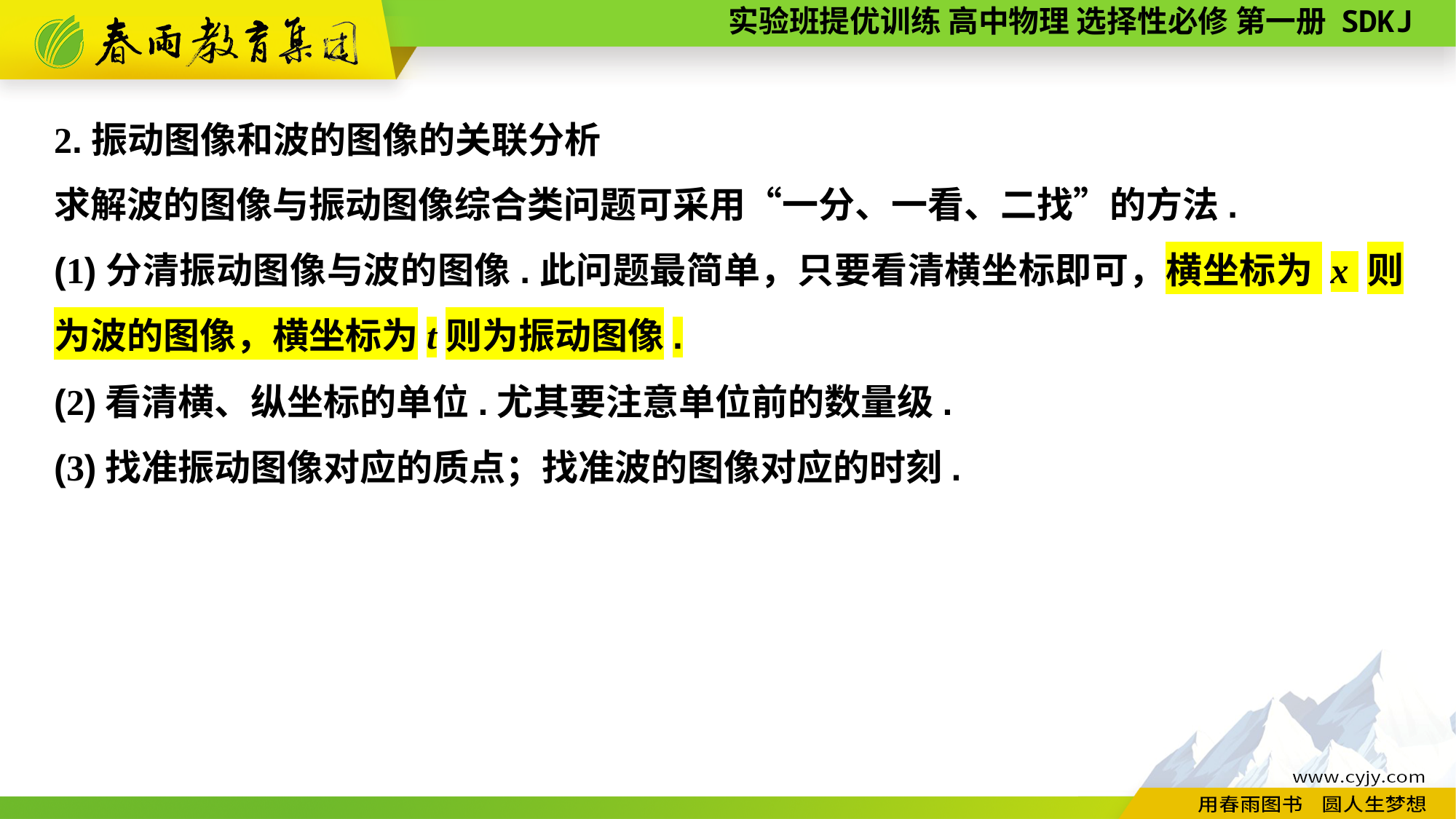

2.振动图像和波的图像的关联分析
求解波的图像与振动图像综合类问题可采用“一分、一看、二找”的方法.
(1)分清振动图像与波的图像.此问题最简单，只要看清横坐标即可，横坐标为 x 则为波的图像，横坐标为t则为振动图像.
(2)看清横、纵坐标的单位.尤其要注意单位前的数量级.
(3)找准振动图像对应的质点；找准波的图像对应的时刻.